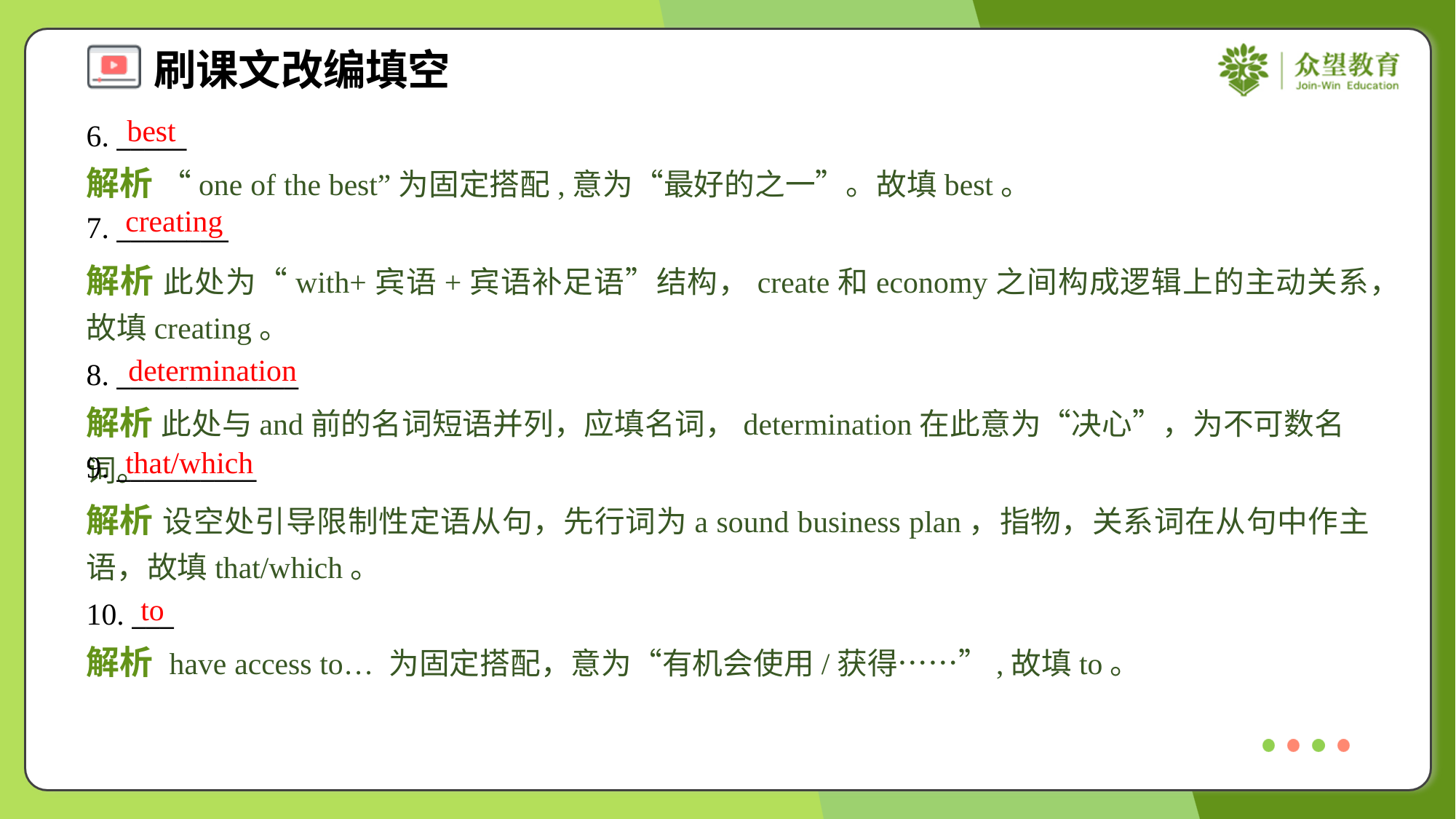

best
6. _____
解析 “one of the best”为固定搭配,意为“最好的之一”。故填best。
creating
7. ________
解析 此处为“with+宾语+宾语补足语”结构，create和economy之间构成逻辑上的主动关系，故填creating。
determination
8. _____________
解析 此处与and前的名词短语并列，应填名词，determination在此意为“决心”，为不可数名词。
that/which
9. __________
解析 设空处引导限制性定语从句，先行词为a sound business plan，指物，关系词在从句中作主语，故填that/which。
to
10. ___
解析 have access to… 为固定搭配，意为“有机会使用/获得……”,故填to。